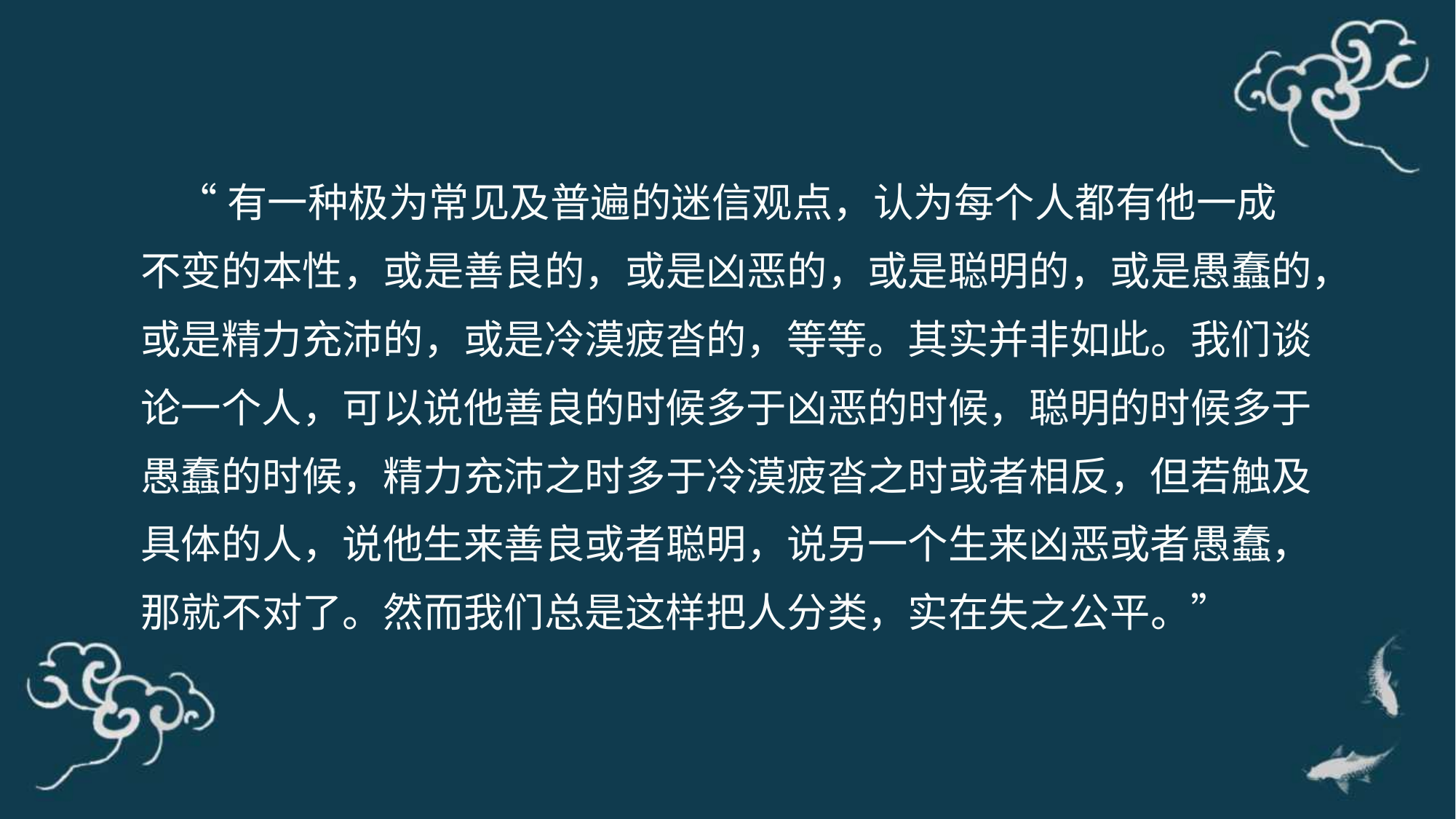

“有一种极为常见及普遍的迷信观点，认为每个人都有他一成不变的本性，或是善良的，或是凶恶的，或是聪明的，或是愚蠢的，或是精力充沛的，或是冷漠疲沓的，等等。其实并非如此。我们谈论一个人，可以说他善良的时候多于凶恶的时候，聪明的时候多于愚蠢的时候，精力充沛之时多于冷漠疲沓之时或者相反，但若触及具体的人，说他生来善良或者聪明，说另一个生来凶恶或者愚蠢，那就不对了。然而我们总是这样把人分类，实在失之公平。”